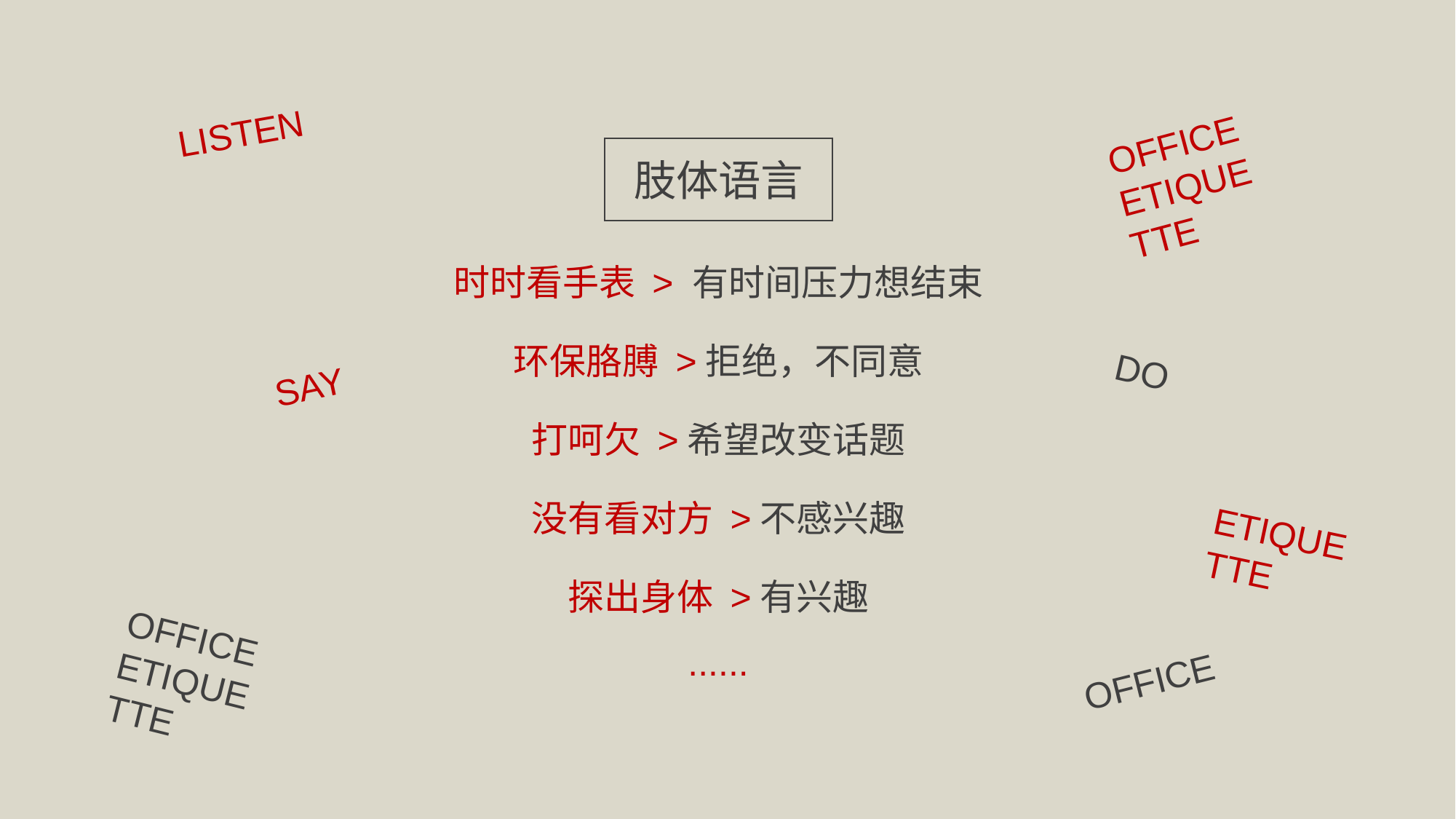

LISTEN
OFFICE ETIQUETTE
肢体语言
时时看手表 > 有时间压力想结束

环保胳膊 >拒绝，不同意

打呵欠 >希望改变话题

没有看对方 >不感兴趣

探出身体 >有兴趣
......
DO
SAY
ETIQUETTE
OFFICE ETIQUETTE
OFFICE